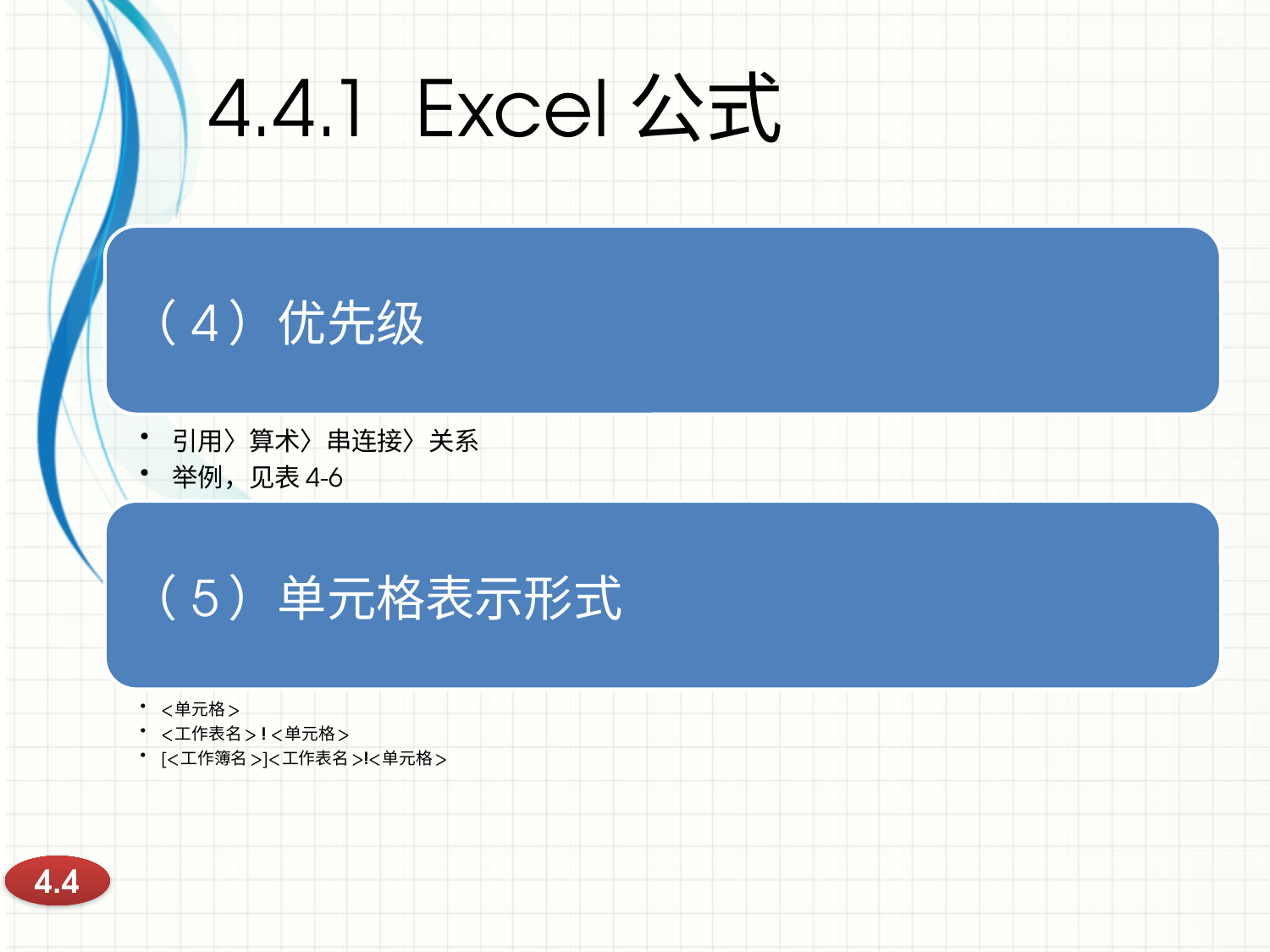

# 4.4.1  Excel公式
（5）单元格表示形式
（4）优先级
引用〉算术〉串连接〉关系
<单元格>
举例，见表4-6
<工作表名> ! <单元格>
[<工作簿名>]<工作表名>!<单元格>